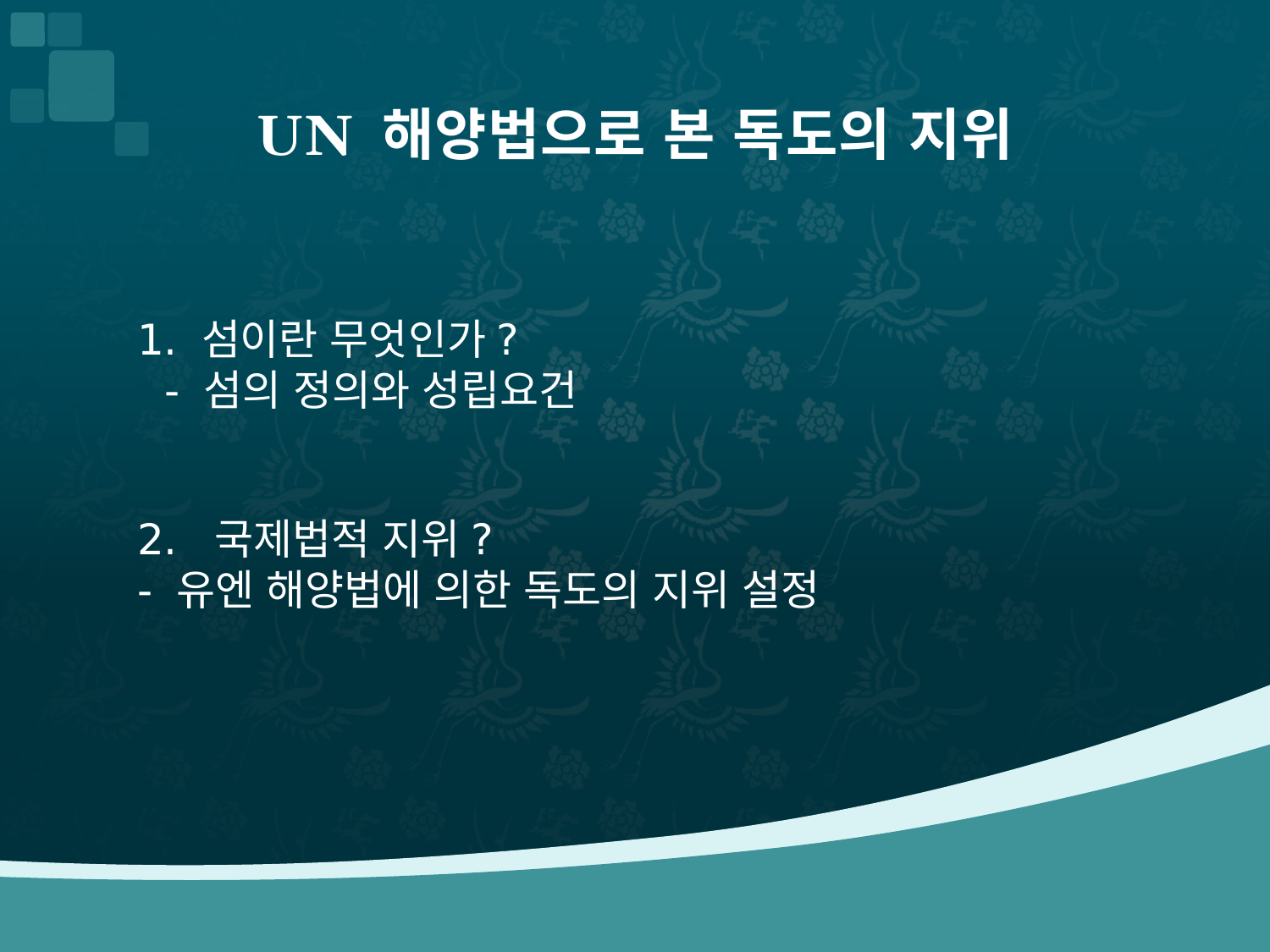

# UN 해양법으로 본 독도의 지위
1. 섬이란 무엇인가?
  - 섬의 정의와 성립요건
2.  국제법적 지위?
- 유엔 해양법에 의한 독도의 지위 설정